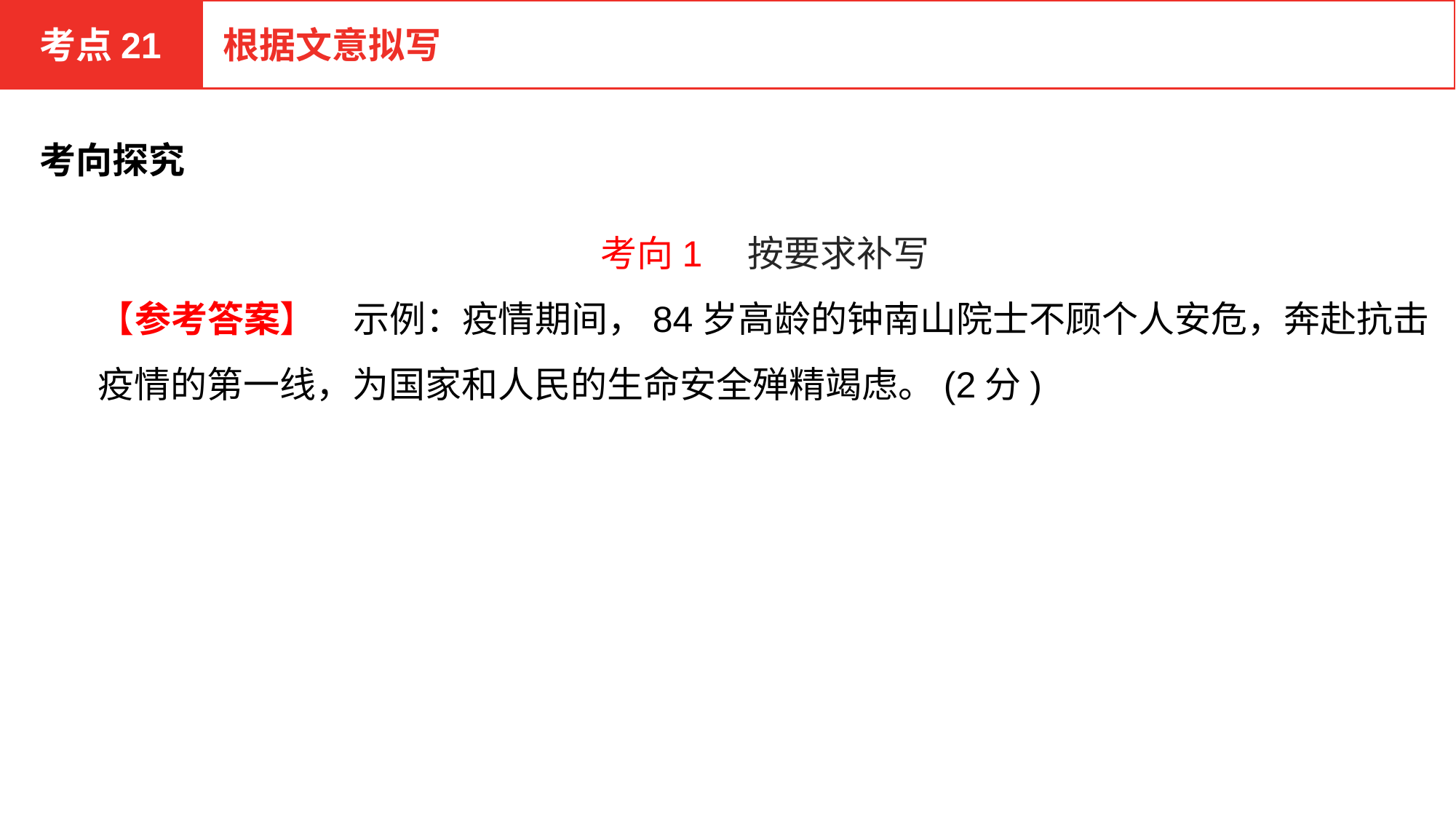

考点21
根据文意拟写
考向探究

考向1　按要求补写
【参考答案】　示例：疫情期间，84岁高龄的钟南山院士不顾个人安危，奔赴抗击疫情的第一线，为国家和人民的生命安全殚精竭虑。(2分)